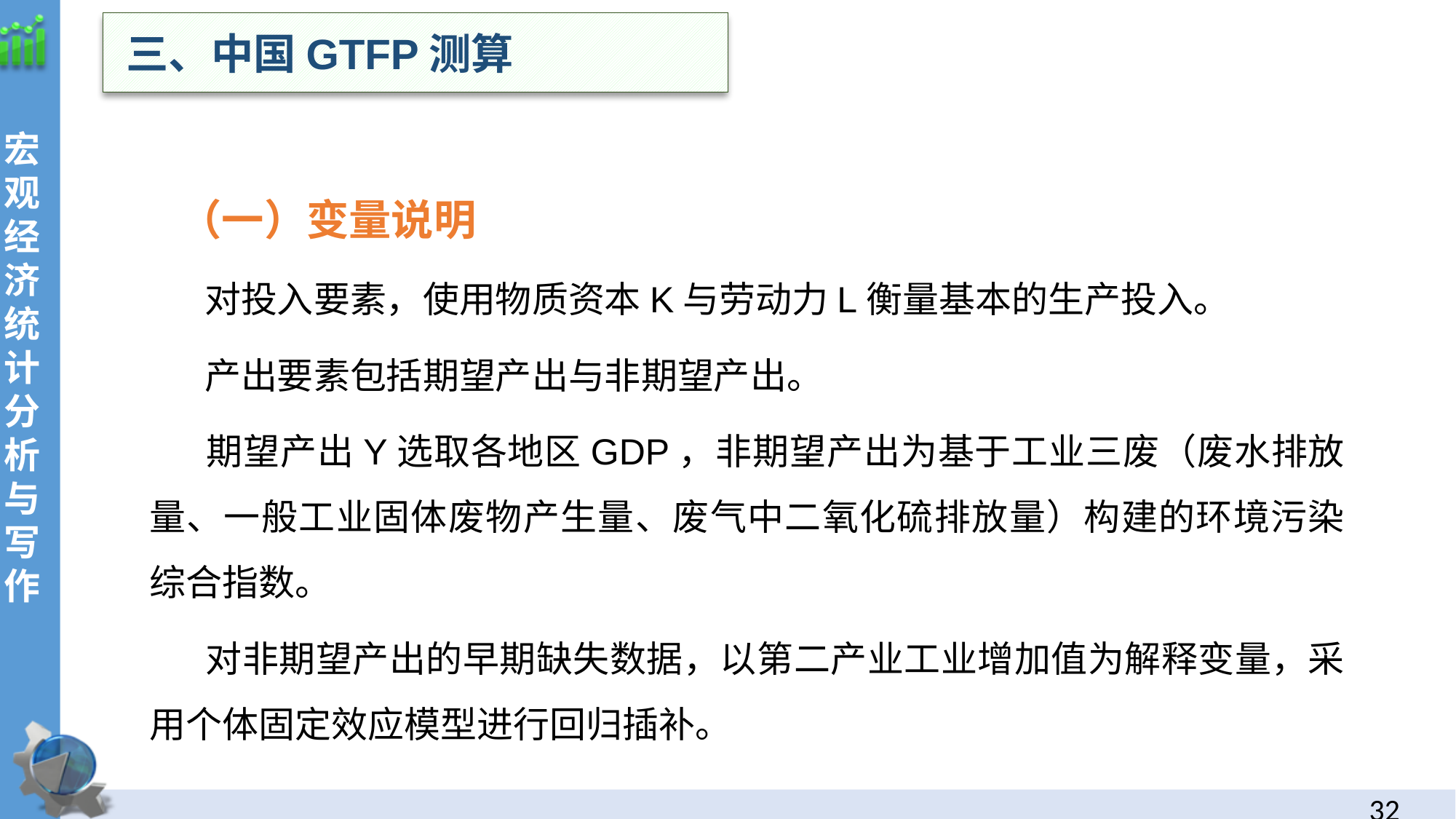

三、中国GTFP测算
宏观经济统计分析与写作

（一）变量说明
  对投入要素，使用物质资本K与劳动力L衡量基本的生产投入。
  产出要素包括期望产出与非期望产出。
  期望产出Y选取各地区GDP，非期望产出为基于工业三废（废水排放量、一般工业固体废物产生量、废气中二氧化硫排放量）构建的环境污染综合指数。
  对非期望产出的早期缺失数据，以第二产业工业增加值为解释变量，采用个体固定效应模型进行回归插补。

32